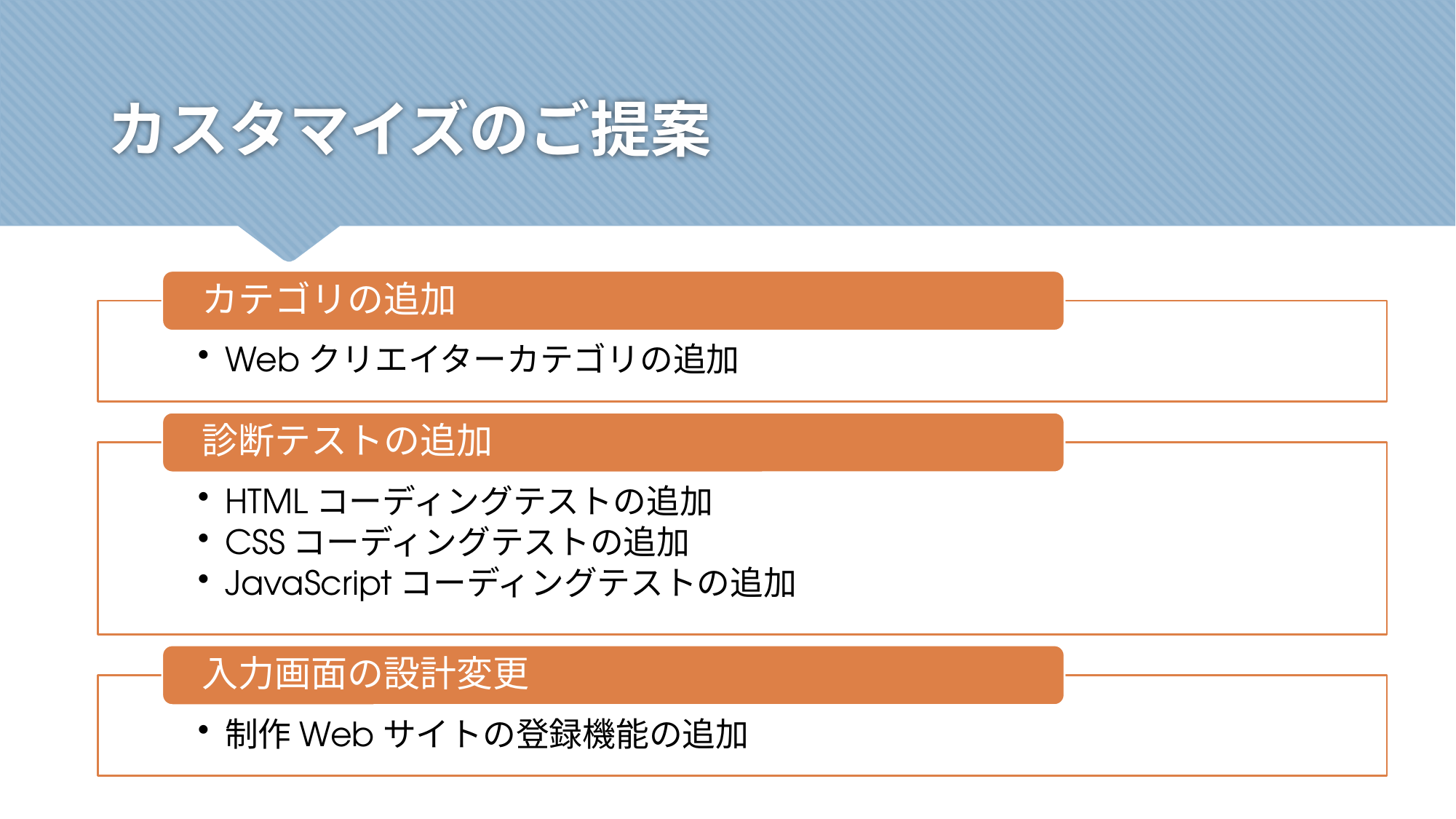

# カスタマイズのご提案
Webクリエイターカテゴリの追加
カテゴリの追加
HTMLコーディングテストの追加
CSSコーディングテストの追加
JavaScriptコーディングテストの追加
診断テストの追加
制作Webサイトの登録機能の追加
入力画面の設計変更